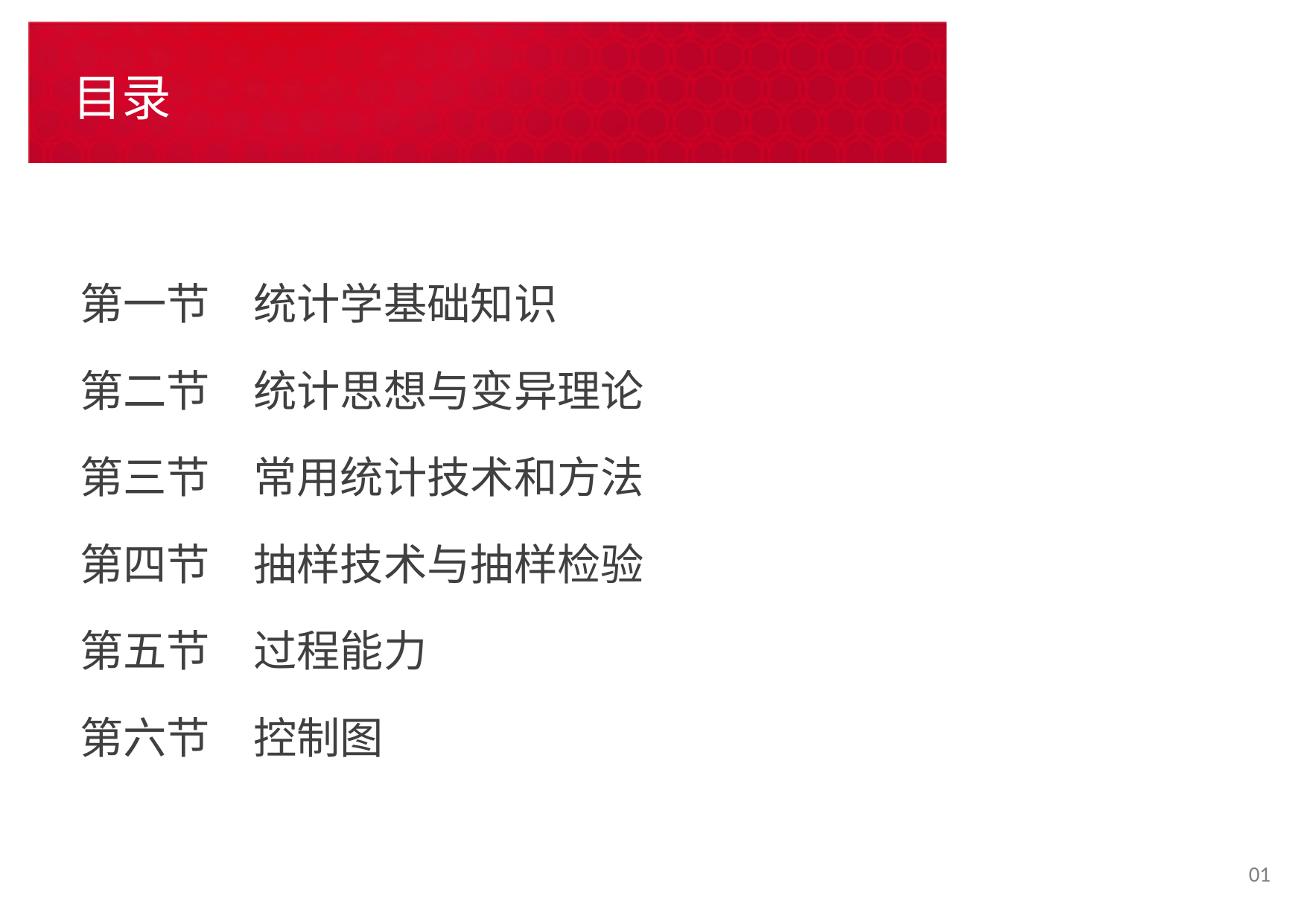

# 目录
第一节　统计学基础知识
第二节　统计思想与变异理论
第三节　常用统计技术和方法
第四节　抽样技术与抽样检验
第五节　过程能力
第六节　控制图
01